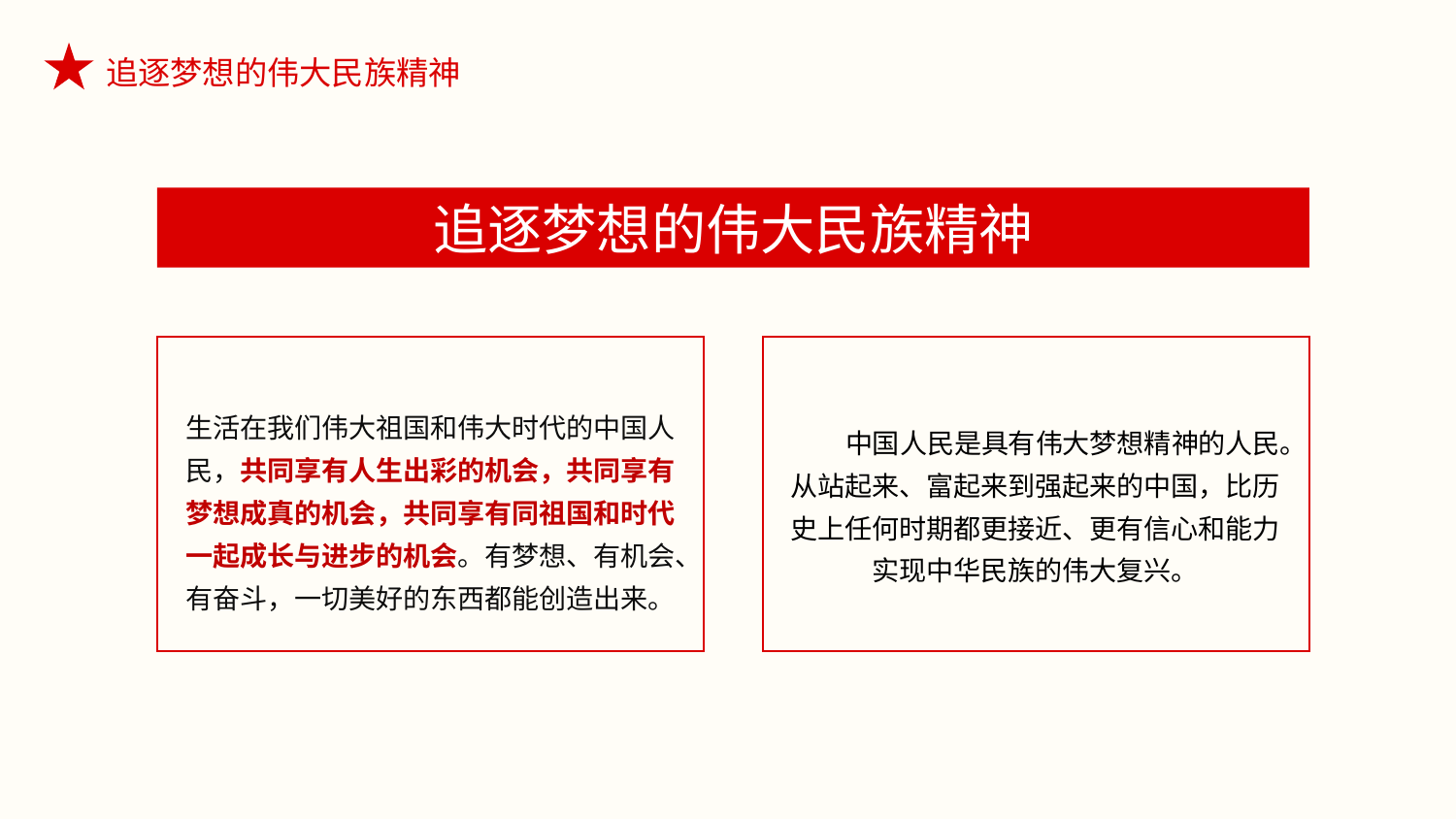

追逐梦想的伟大民族精神

生活在我们伟大祖国和伟大时代的中国人民，共同享有人生出彩的机会，共同享有梦想成真的机会，共同享有同祖国和时代一起成长与进步的机会。有梦想、有机会、有奋斗，一切美好的东西都能创造出来。
中国人民是具有伟大梦想精神的人民。从站起来、富起来到强起来的中国，比历史上任何时期都更接近、更有信心和能力实现中华民族的伟大复兴。